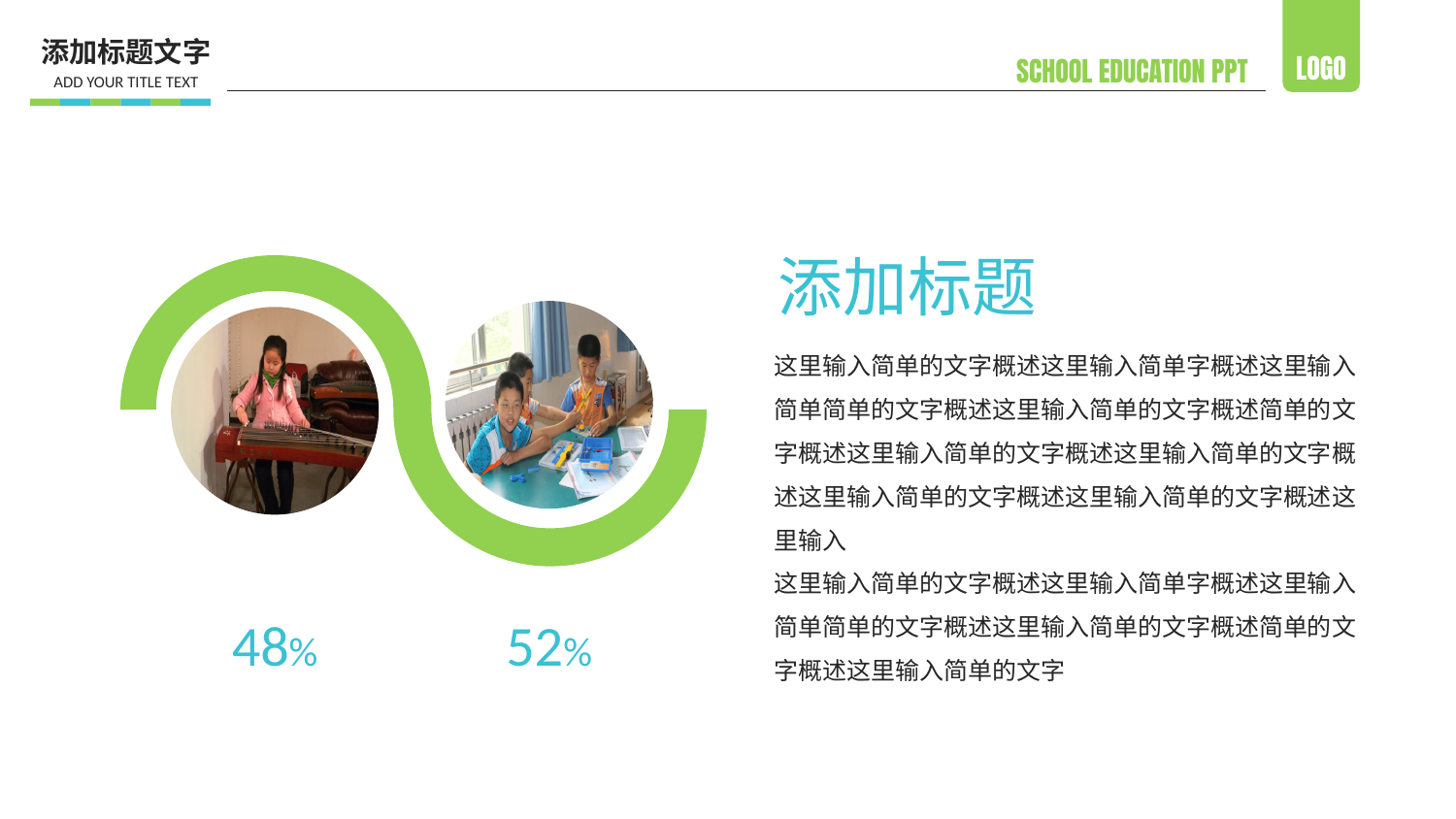

添加标题文字
ADD YOUR TITLE TEXT
添加标题

这里输入简单的文字概述这里输入简单字概述这里输入简单简单的文字概述这里输入简单的文字概述简单的文字概述这里输入简单的文字概述这里输入简单的文字概述这里输入简单的文字概述这里输入简单的文字概述这里输入
这里输入简单的文字概述这里输入简单字概述这里输入简单简单的文字概述这里输入简单的文字概述简单的文字概述这里输入简单的文字
48%
52%